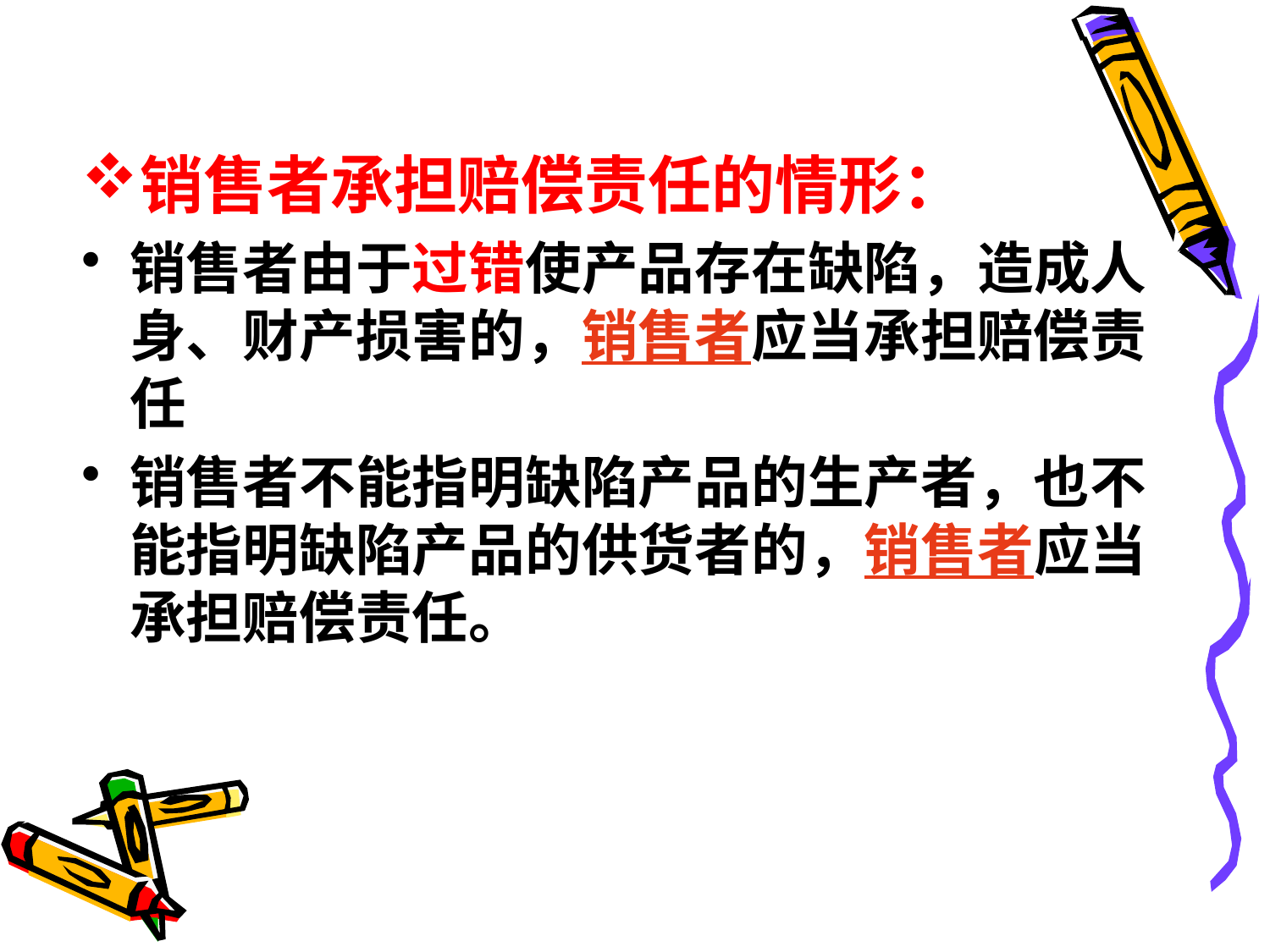

销售者承担赔偿责任的情形：
销售者由于过错使产品存在缺陷，造成人身、财产损害的，销售者应当承担赔偿责任
销售者不能指明缺陷产品的生产者，也不能指明缺陷产品的供货者的，销售者应当承担赔偿责任。